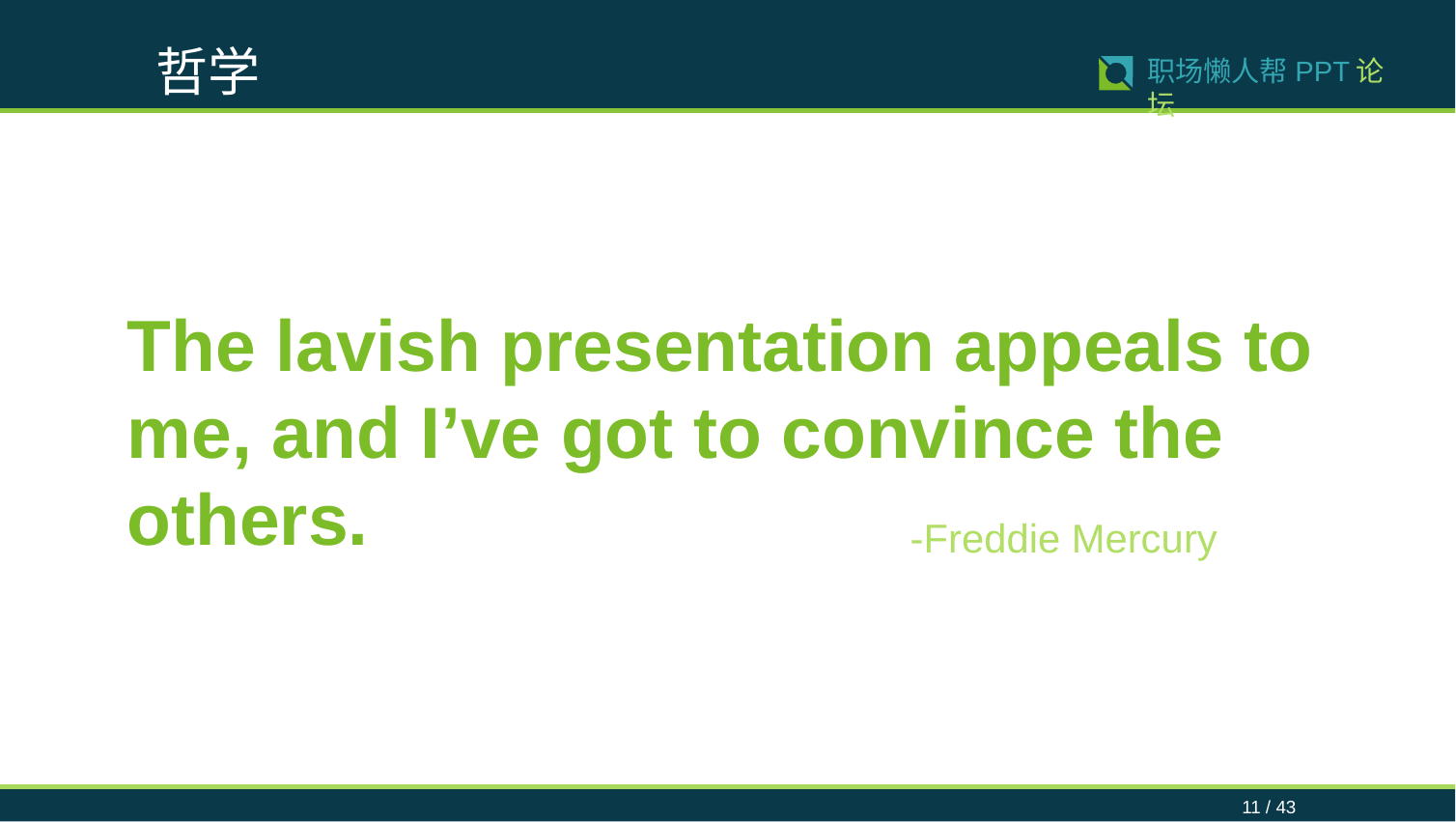

哲学

11 / 43

职场懒人帮PPT论坛
The lavish presentation appeals to me, and I’ve got to convince the others.
-Freddie Mercury